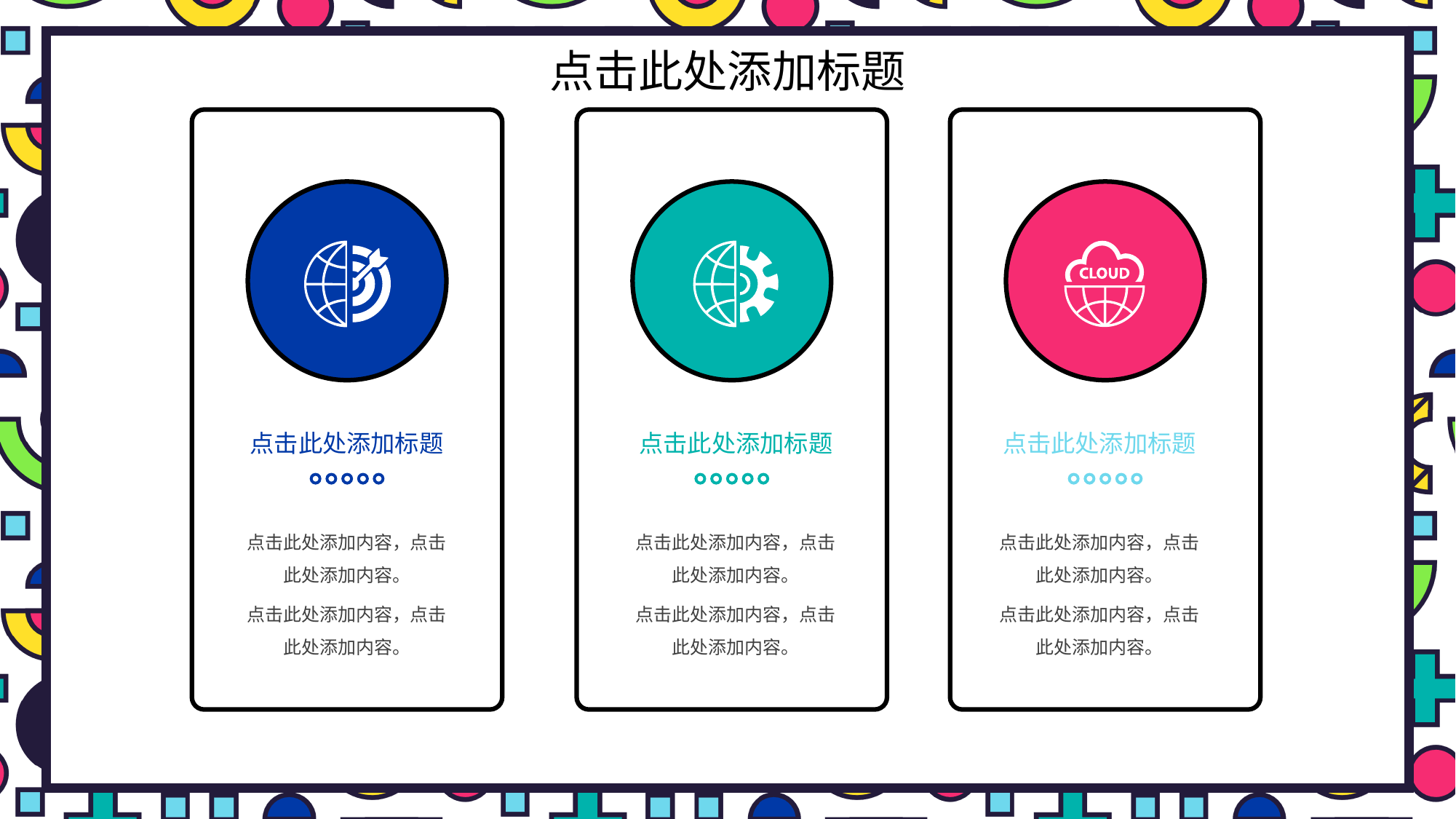

# 点击此处添加标题

点击此处添加标题
点击此处添加标题
点击此处添加标题

点击此处添加内容，点击此处添加内容。
点击此处添加内容，点击此处添加内容。
点击此处添加内容，点击此处添加内容。
点击此处添加内容，点击此处添加内容。
点击此处添加内容，点击此处添加内容。
点击此处添加内容，点击此处添加内容。